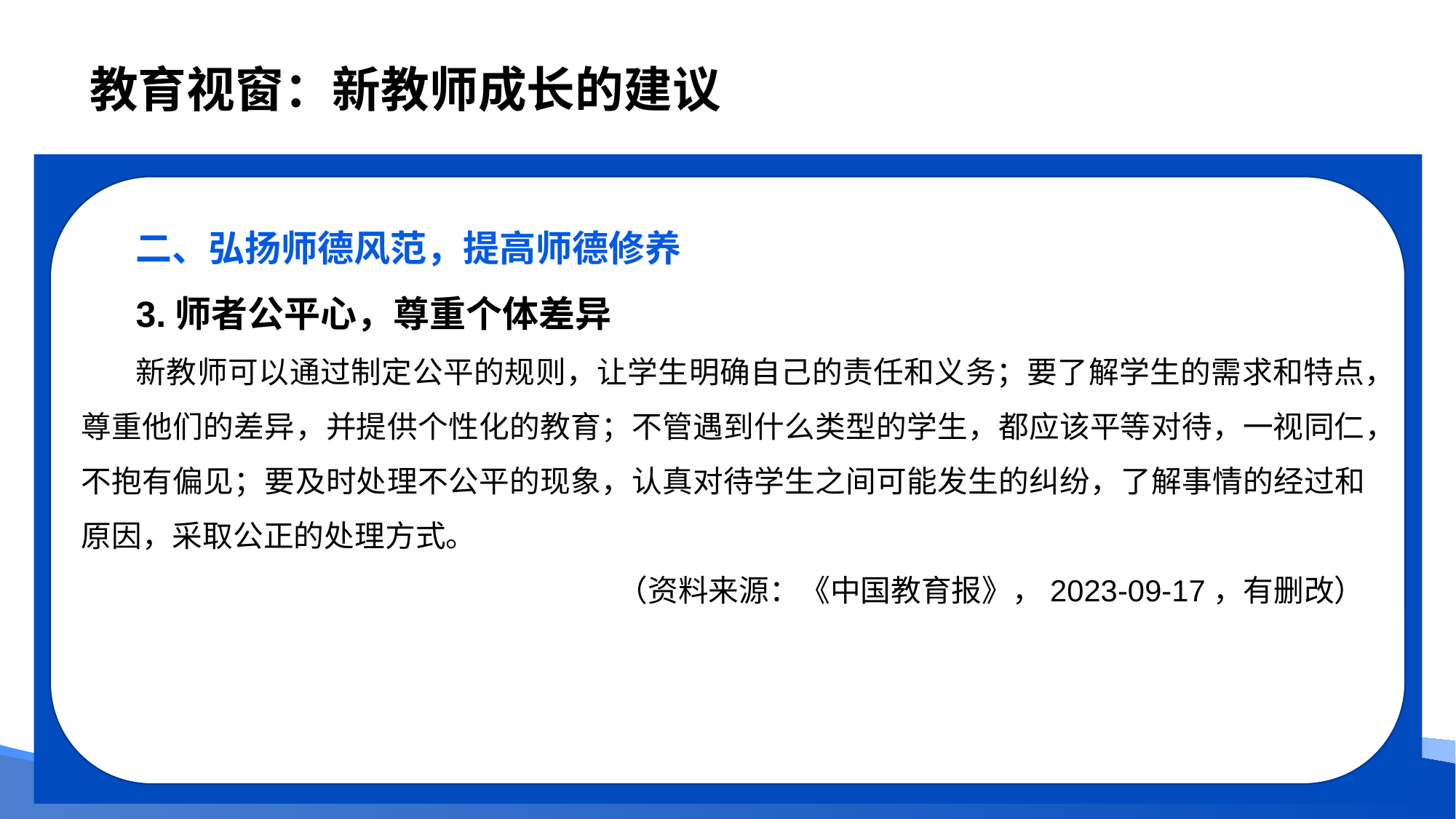

# 教育视窗：新教师成长的建议

二、弘扬师德风范，提高师德修养
3.师者公平心，尊重个体差异
新教师可以通过制定公平的规则，让学生明确自己的责任和义务；要了解学生的需求和特点，尊重他们的差异，并提供个性化的教育；不管遇到什么类型的学生，都应该平等对待，一视同仁，不抱有偏见；要及时处理不公平的现象，认真对待学生之间可能发生的纠纷，了解事情的经过和原因，采取公正的处理方式。
（资料来源：《中国教育报》，2023-09-17，有删改）